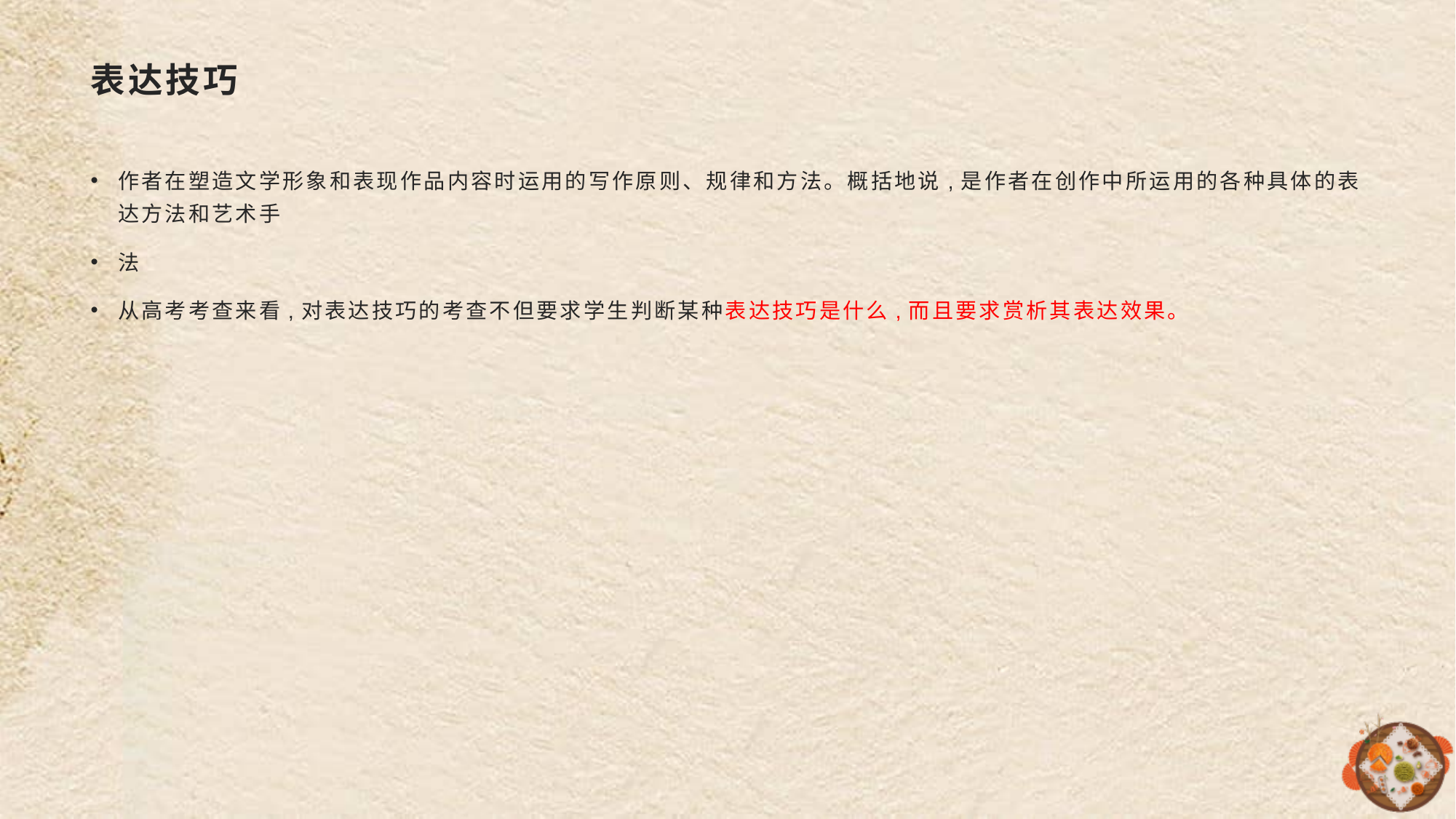

# 表达技巧

作者在塑造文学形象和表现作品内容时运用的写作原则、规律和方法。概括地说,是作者在创作中所运用的各种具体的表达方法和艺术手
法
从高考考查来看,对表达技巧的考查不但要求学生判断某种表达技巧是什么,而且要求赏析其表达效果。